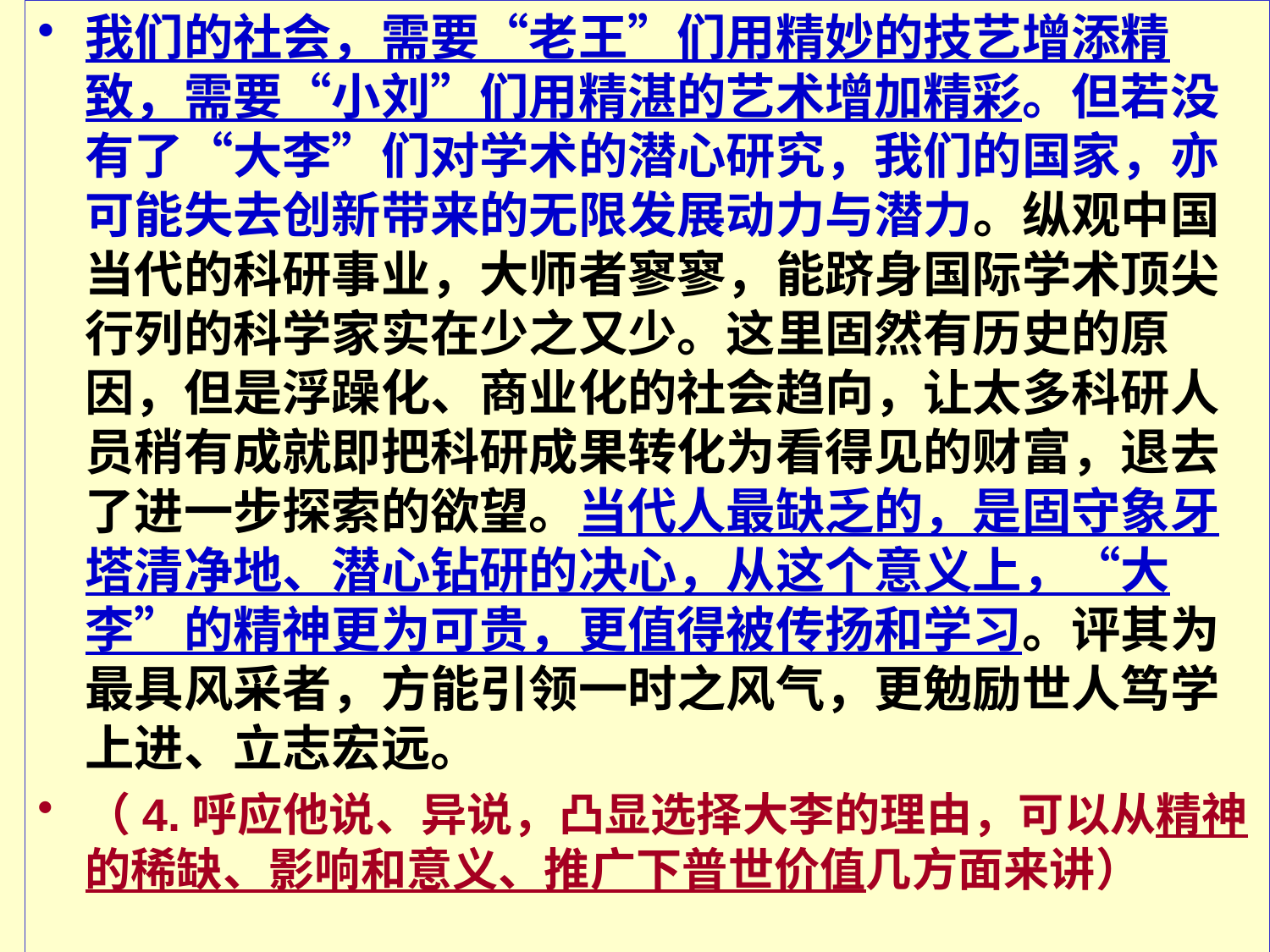

我们的社会，需要“老王”们用精妙的技艺增添精致，需要“小刘”们用精湛的艺术增加精彩。但若没有了“大李”们对学术的潜心研究，我们的国家，亦可能失去创新带来的无限发展动力与潜力。纵观中国当代的科研事业，大师者寥寥，能跻身国际学术顶尖行列的科学家实在少之又少。这里固然有历史的原因，但是浮躁化、商业化的社会趋向，让太多科研人员稍有成就即把科研成果转化为看得见的财富，退去了进一步探索的欲望。当代人最缺乏的，是固守象牙塔清净地、潜心钻研的决心，从这个意义上，“大李”的精神更为可贵，更值得被传扬和学习。评其为最具风采者，方能引领一时之风气，更勉励世人笃学上进、立志宏远。
（4.呼应他说、异说，凸显选择大李的理由，可以从精神的稀缺、影响和意义、推广下普世价值几方面来讲）
#